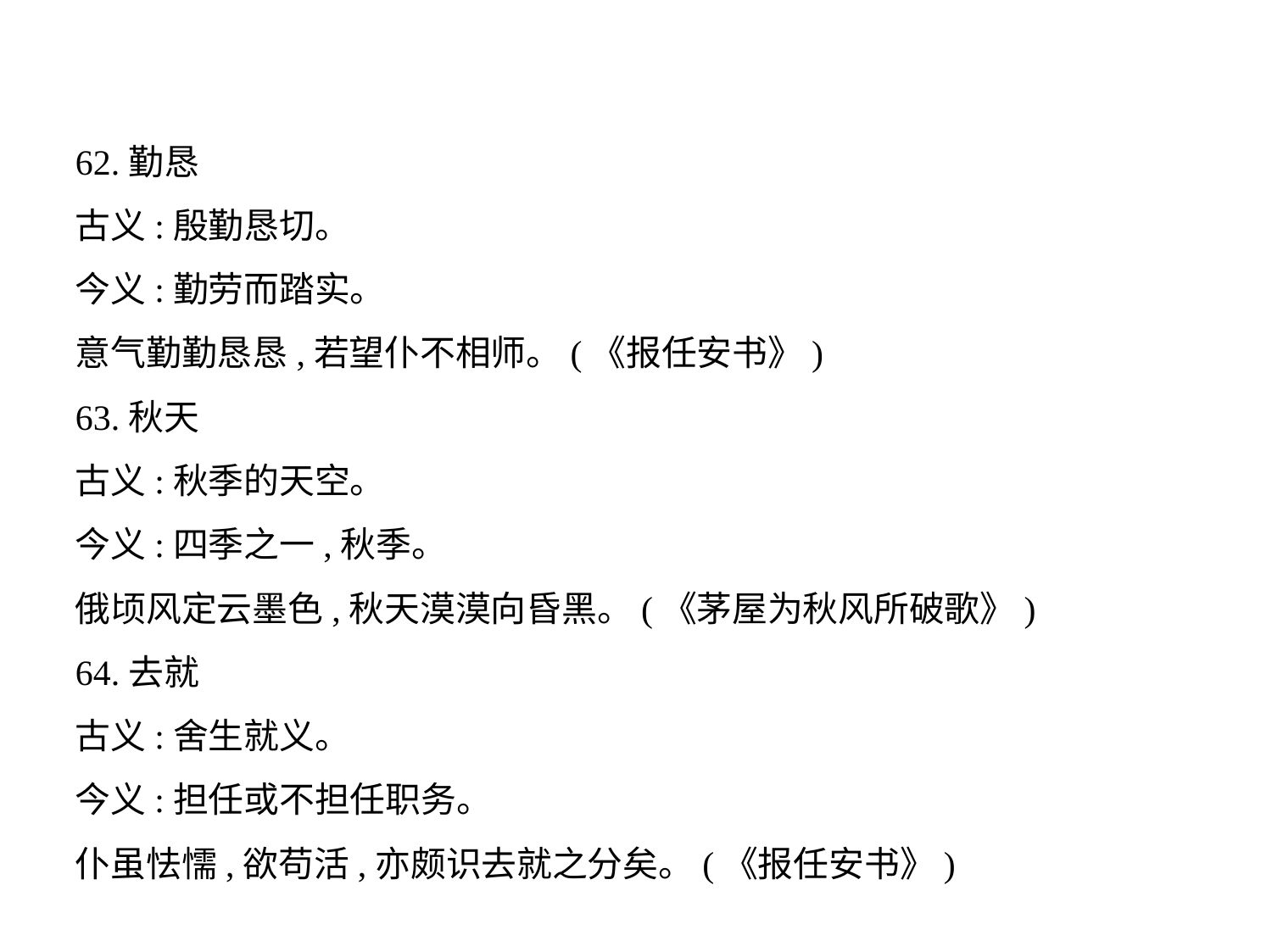

62.勤恳
古义:殷勤恳切。
今义:勤劳而踏实。
意气勤勤恳恳,若望仆不相师。(《报任安书》)
63.秋天
古义:秋季的天空。
今义:四季之一,秋季。
俄顷风定云墨色,秋天漠漠向昏黑。(《茅屋为秋风所破歌》)
64.去就
古义:舍生就义。
今义:担任或不担任职务。
仆虽怯懦,欲苟活,亦颇识去就之分矣。(《报任安书》)